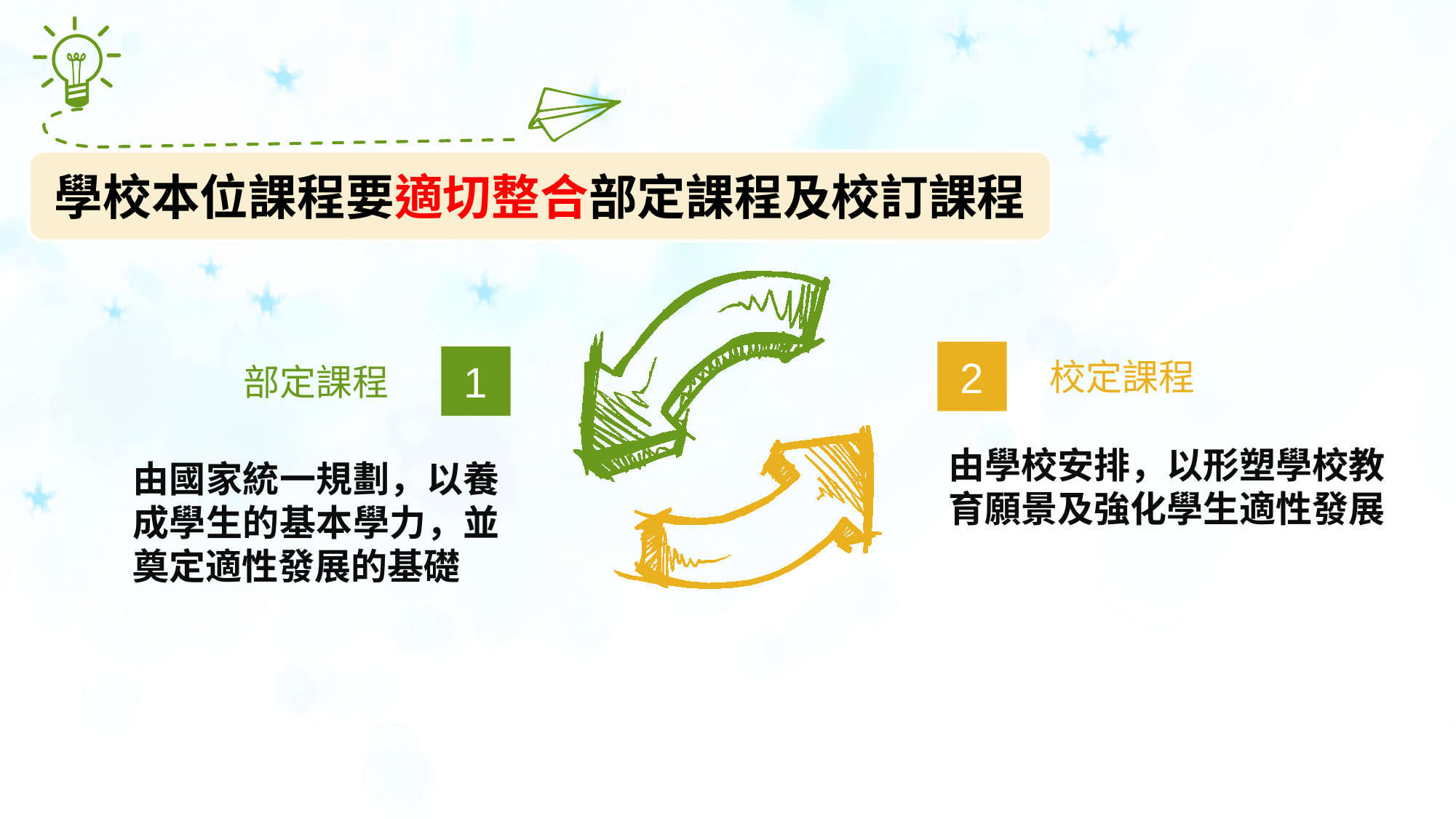

學校本位課程要適切整合部定課程及校訂課程

2
1
校定課程
部定課程

由學校安排，以形塑學校教育願景及強化學生適性發展
由國家統一規劃，以養成學生的基本學力，並奠定適性發展的基礎